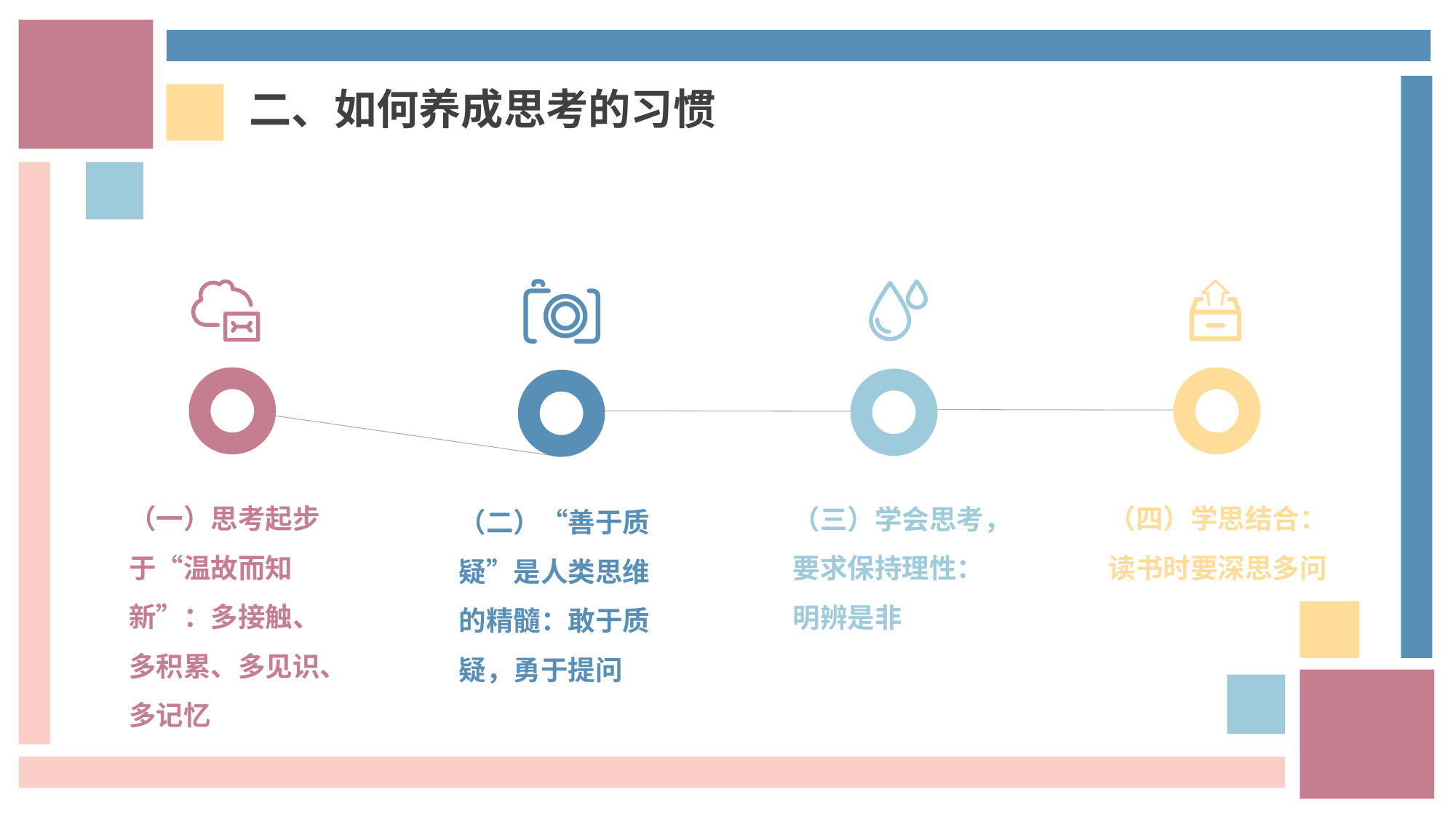

二、如何养成思考的习惯

（四）学思结合：读书时要深思多问
（一）思考起步于“温故而知新”：多接触、多积累、多见识、多记忆
（三）学会思考，要求保持理性：明辨是非
（二）“善于质疑”是人类思维的精髓：敢于质疑，勇于提问